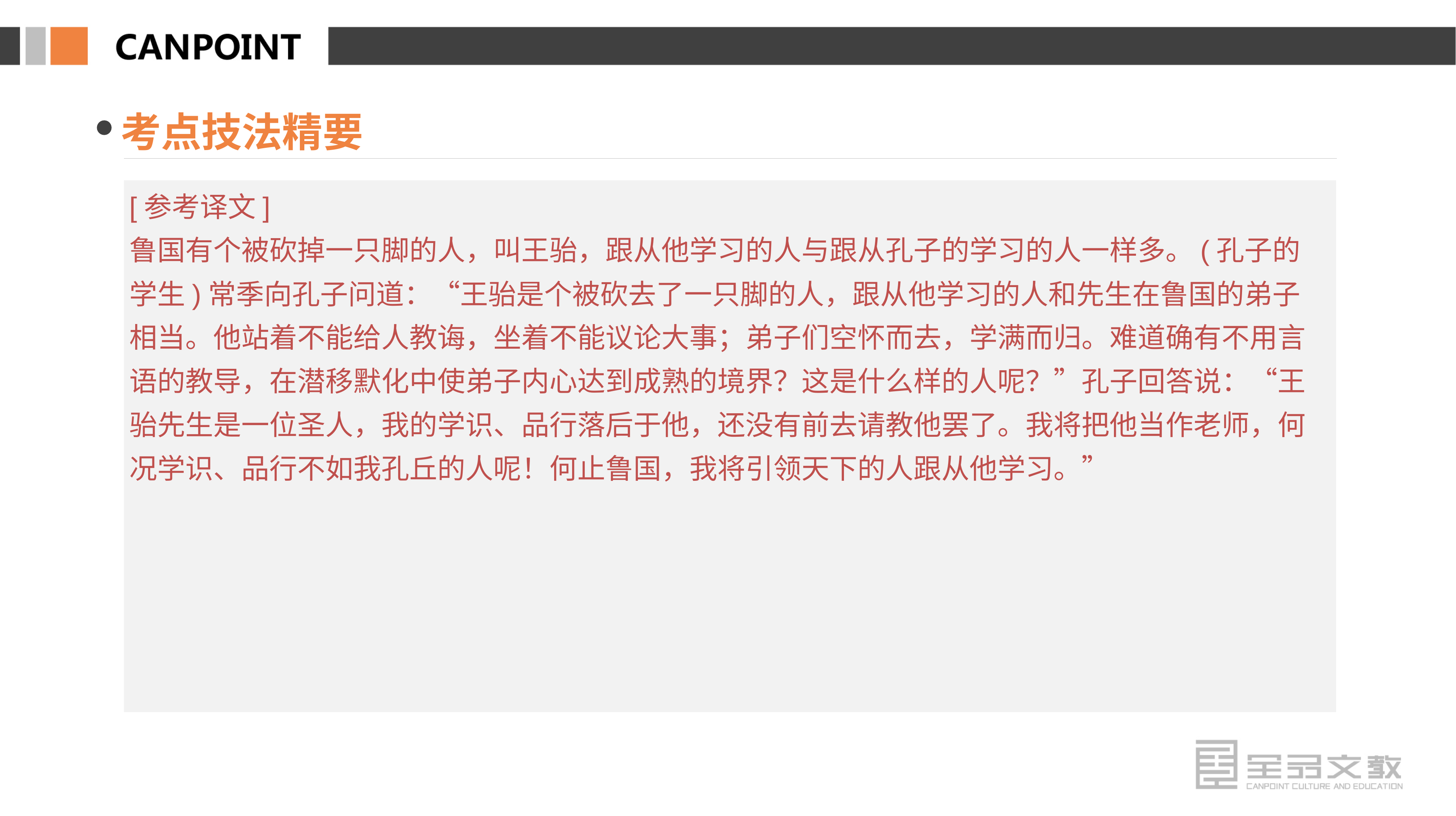

考点技法精要

[参考译文]
鲁国有个被砍掉一只脚的人，叫王骀，跟从他学习的人与跟从孔子的学习的人一样多。(孔子的学生)常季向孔子问道：“王骀是个被砍去了一只脚的人，跟从他学习的人和先生在鲁国的弟子相当。他站着不能给人教诲，坐着不能议论大事；弟子们空怀而去，学满而归。难道确有不用言语的教导，在潜移默化中使弟子内心达到成熟的境界？这是什么样的人呢？”孔子回答说：“王骀先生是一位圣人，我的学识、品行落后于他，还没有前去请教他罢了。我将把他当作老师，何况学识、品行不如我孔丘的人呢！何止鲁国，我将引领天下的人跟从他学习。”